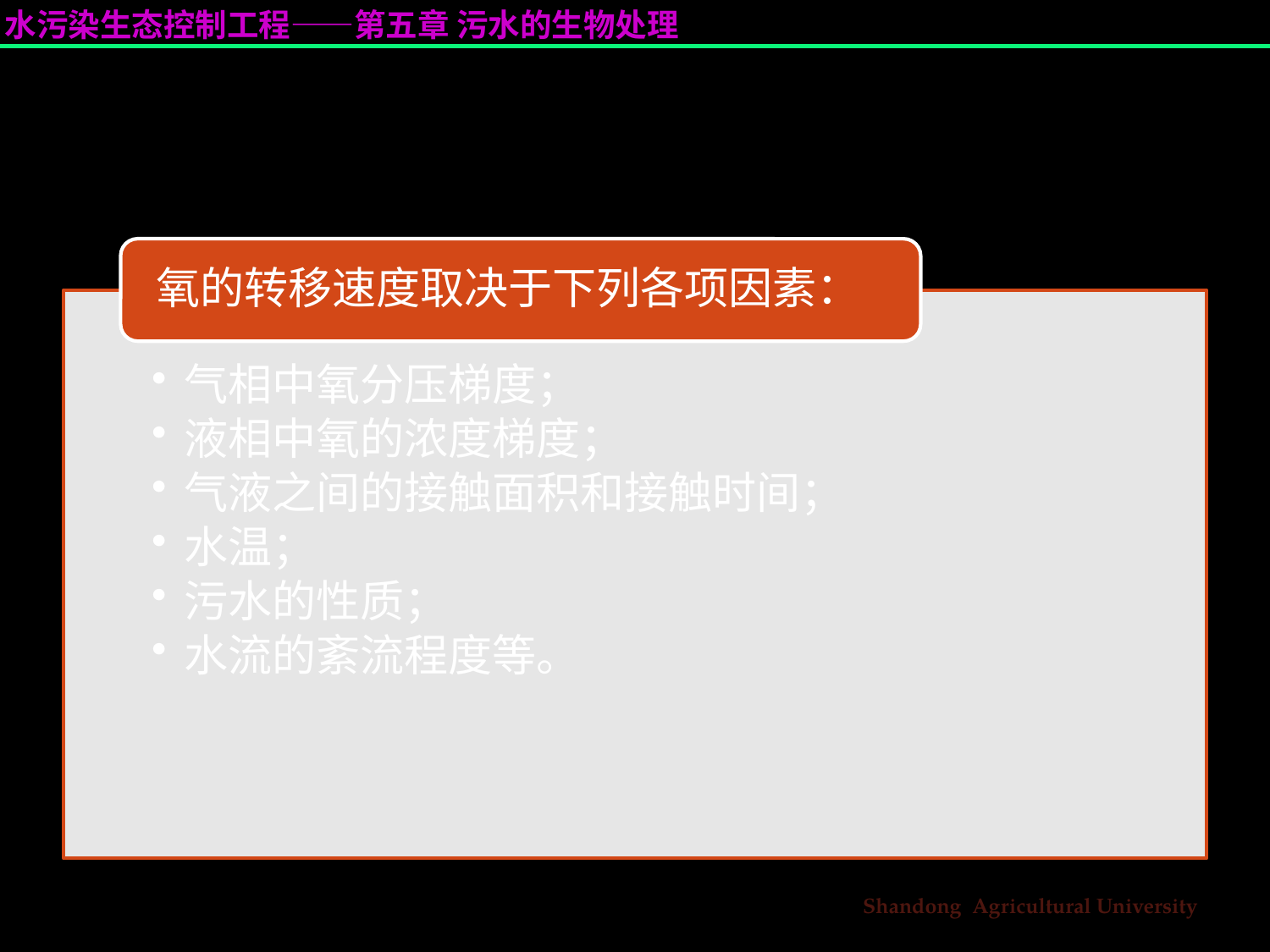

#
气相中氧分压梯度；
液相中氧的浓度梯度；
气液之间的接触面积和接触时间；
水温；
污水的性质；
水流的紊流程度等。
氧的转移速度取决于下列各项因素：